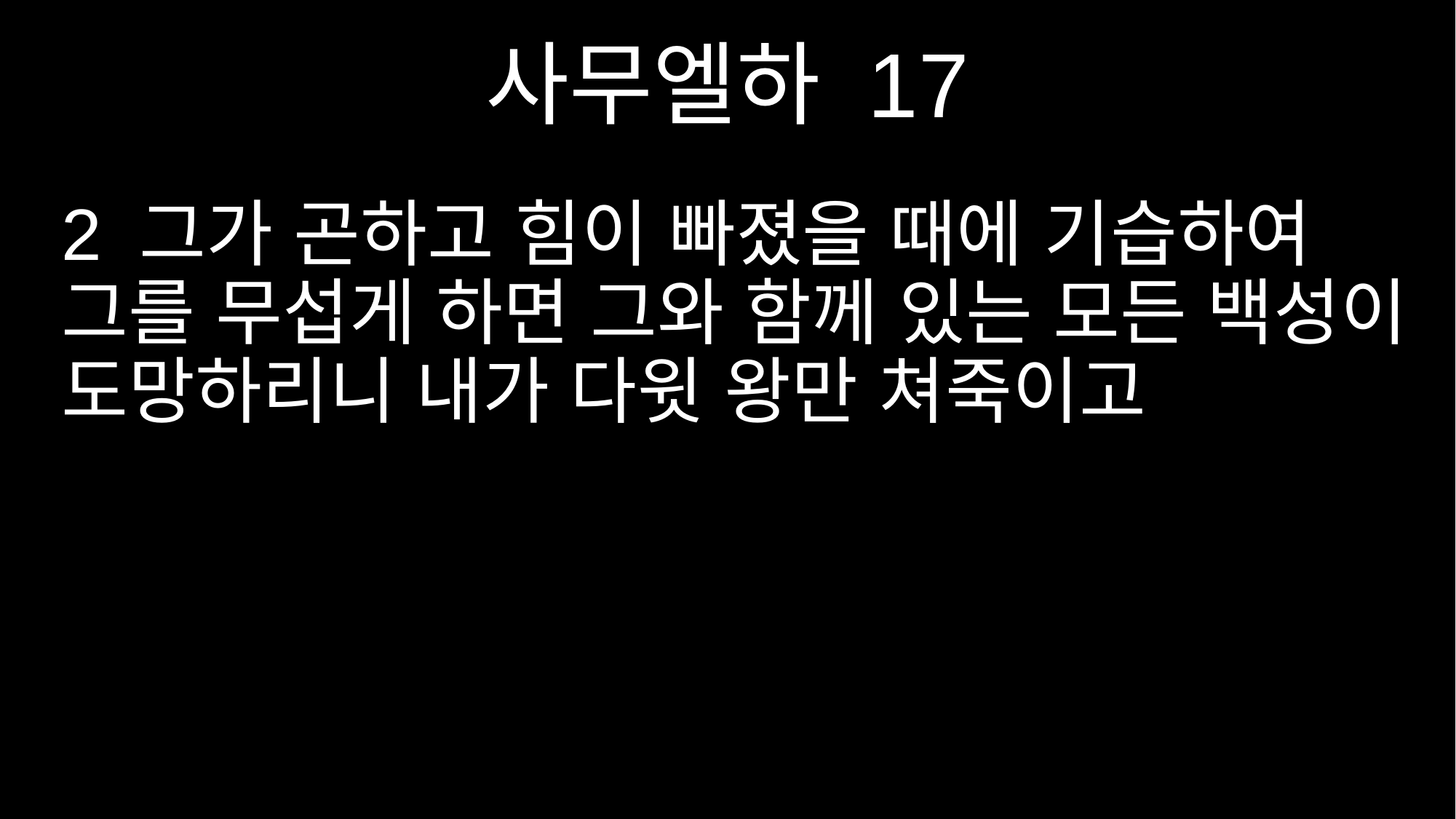

사무엘하 17
2 그가 곤하고 힘이 빠졌을 때에 기습하여 그를 무섭게 하면 그와 함께 있는 모든 백성이 도망하리니 내가 다윗 왕만 쳐죽이고